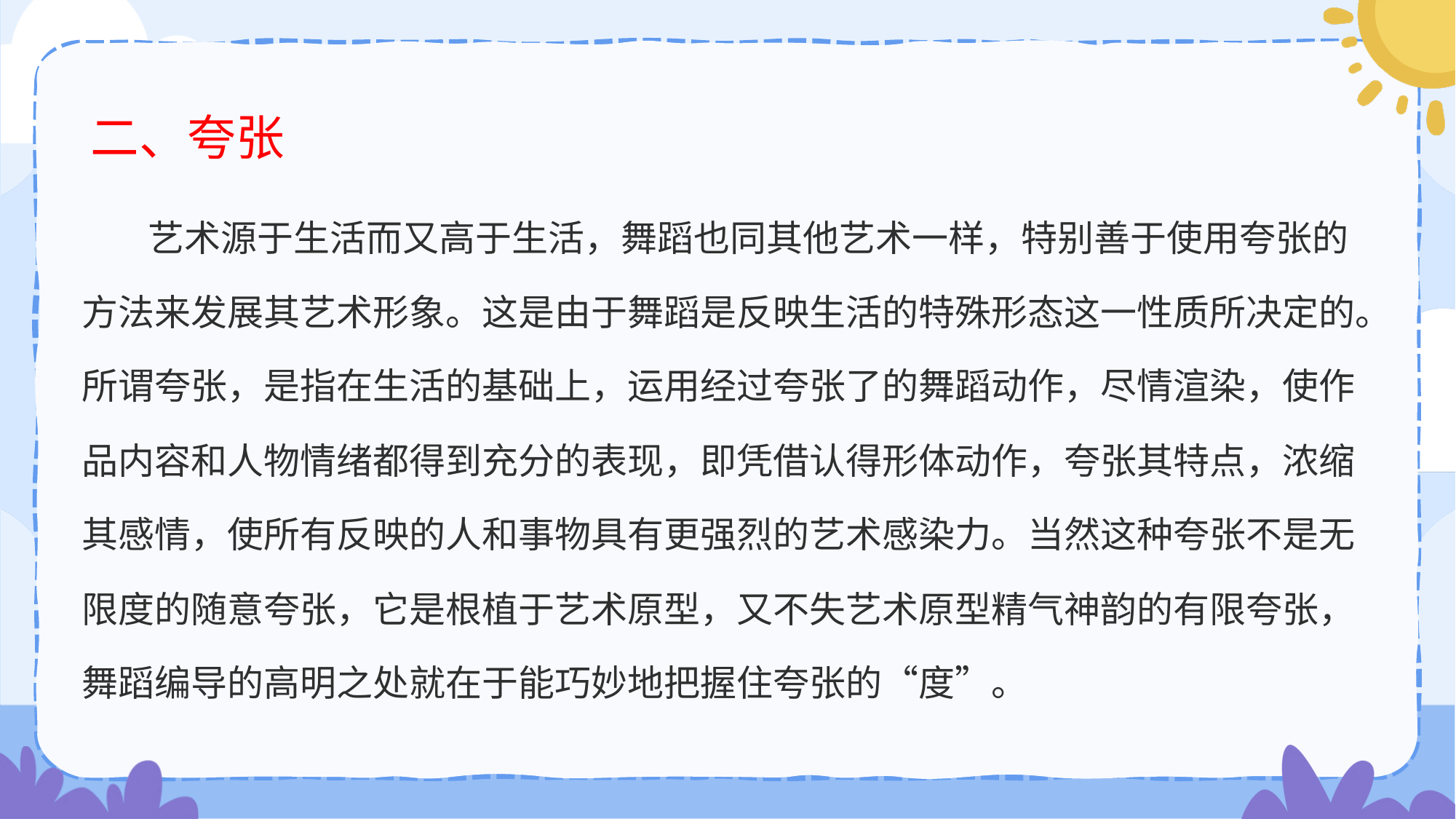

# 二、夸张
       艺术源于生活而又高于生活，舞蹈也同其他艺术一样，特别善于使用夸张的方法来发展其艺术形象。这是由于舞蹈是反映生活的特殊形态这一性质所决定的。所谓夸张，是指在生活的基础上，运用经过夸张了的舞蹈动作，尽情渲染，使作品内容和人物情绪都得到充分的表现，即凭借认得形体动作，夸张其特点，浓缩其感情，使所有反映的人和事物具有更强烈的艺术感染力。当然这种夸张不是无限度的随意夸张，它是根植于艺术原型，又不失艺术原型精气神韵的有限夸张，舞蹈编导的高明之处就在于能巧妙地把握住夸张的“度”。